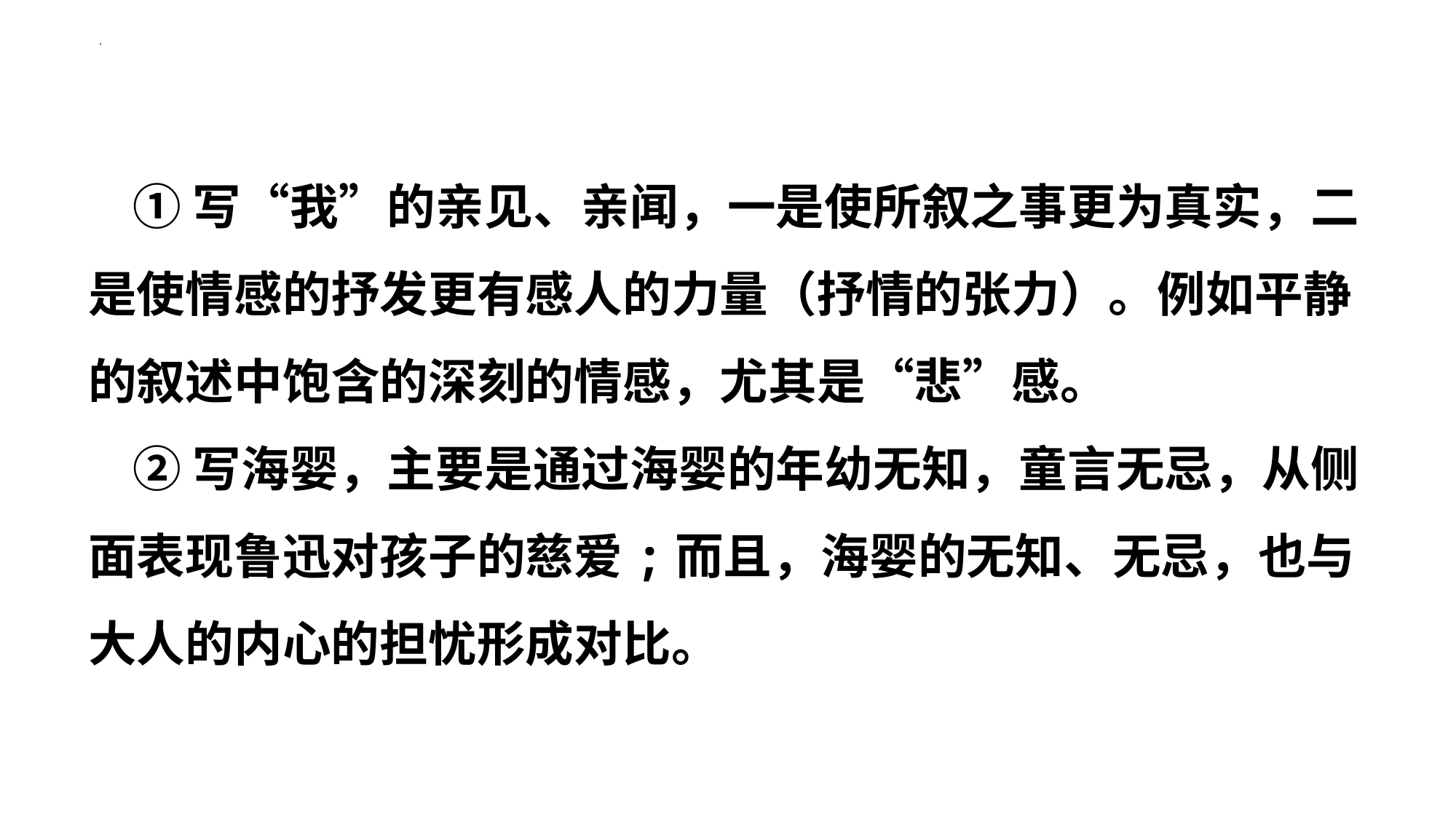

①写“我”的亲见、亲闻，一是使所叙之事更为真实，二是使情感的抒发更有感人的力量（抒情的张力）。例如平静的叙述中饱含的深刻的情感，尤其是“悲”感。
    ②写海婴，主要是通过海婴的年幼无知，童言无忌，从侧面表现鲁迅对孩子的慈爱;而且，海婴的无知、无忌，也与大人的内心的担忧形成对比。